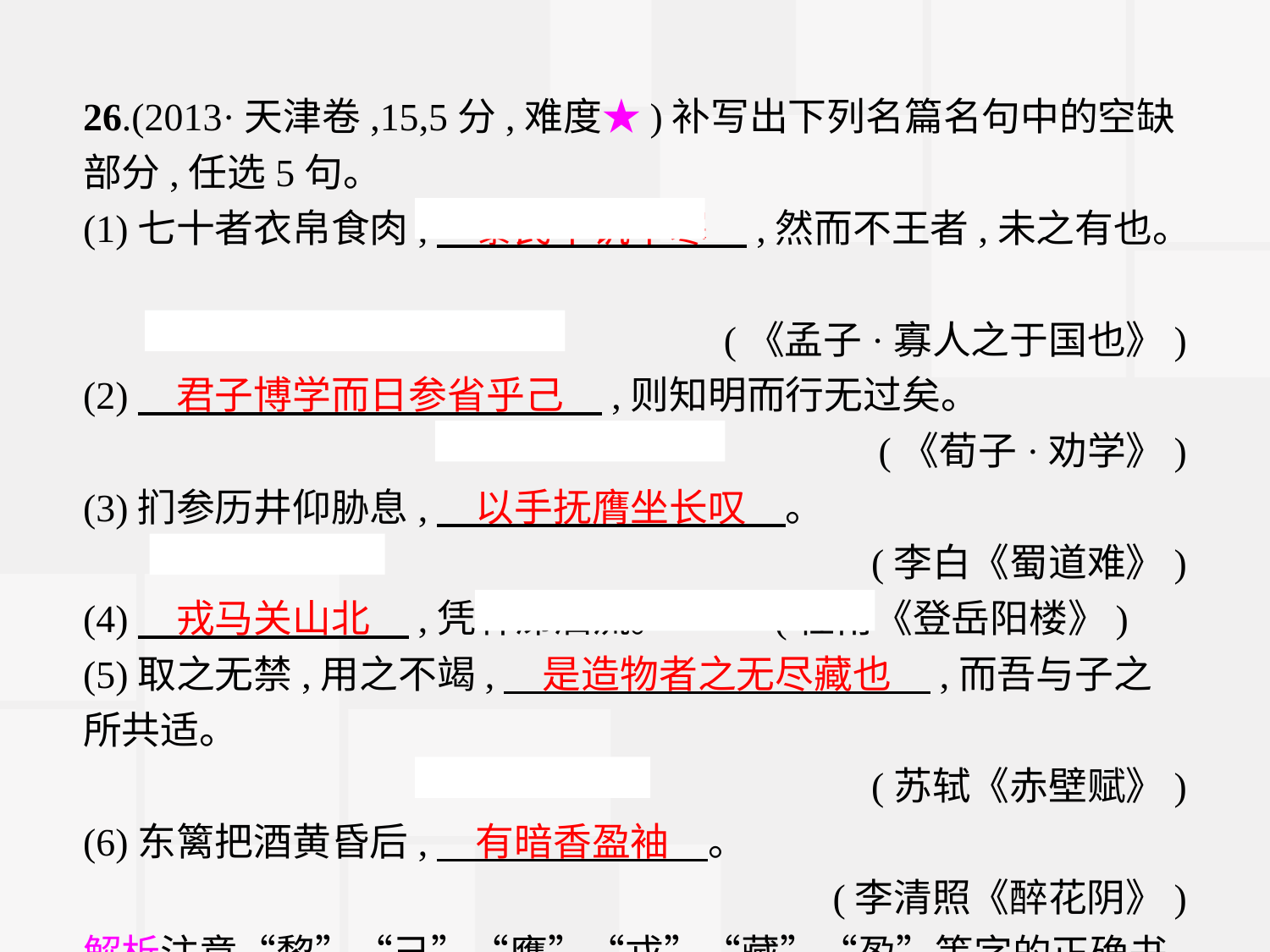

26.(2013·天津卷,15,5分,难度★)补写出下列名篇名句中的空缺部分,任选5句。
(1)七十者衣帛食肉,　黎民不饥不寒　,然而不王者,未之有也。
(《孟子·寡人之于国也》)
(2)　君子博学而日参省乎己　,则知明而行无过矣。
(《荀子·劝学》)
(3)扪参历井仰胁息,　以手抚膺坐长叹　。
(李白《蜀道难》)
(4)　戎马关山北　,凭轩涕泗流。           (杜甫《登岳阳楼》)
(5)取之无禁,用之不竭,　是造物者之无尽藏也　,而吾与子之所共适。
(苏轼《赤壁赋》)
(6)东篱把酒黄昏后,　有暗香盈袖　。
(李清照《醉花阴》)
解析注意“黎”“己”“膺”“戎”“藏”“盈”等字的正确书写。